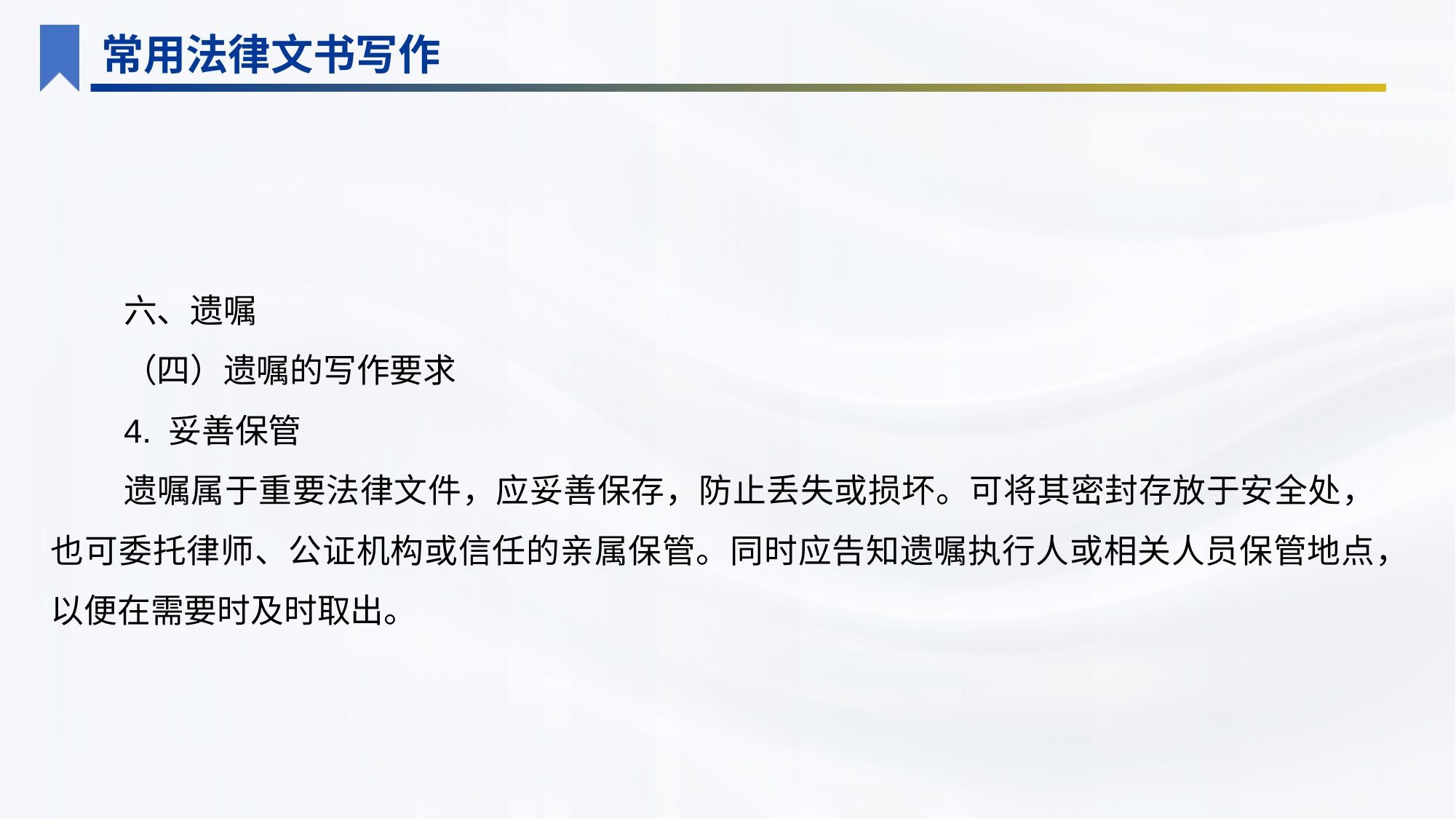

常用法律文书写作
六、遗嘱
（四）遗嘱的写作要求
4. 妥善保管
遗嘱属于重要法律文件，应妥善保存，防止丢失或损坏。可将其密封存放于安全处，也可委托律师、公证机构或信任的亲属保管。同时应告知遗嘱执行人或相关人员保管地点，以便在需要时及时取出。